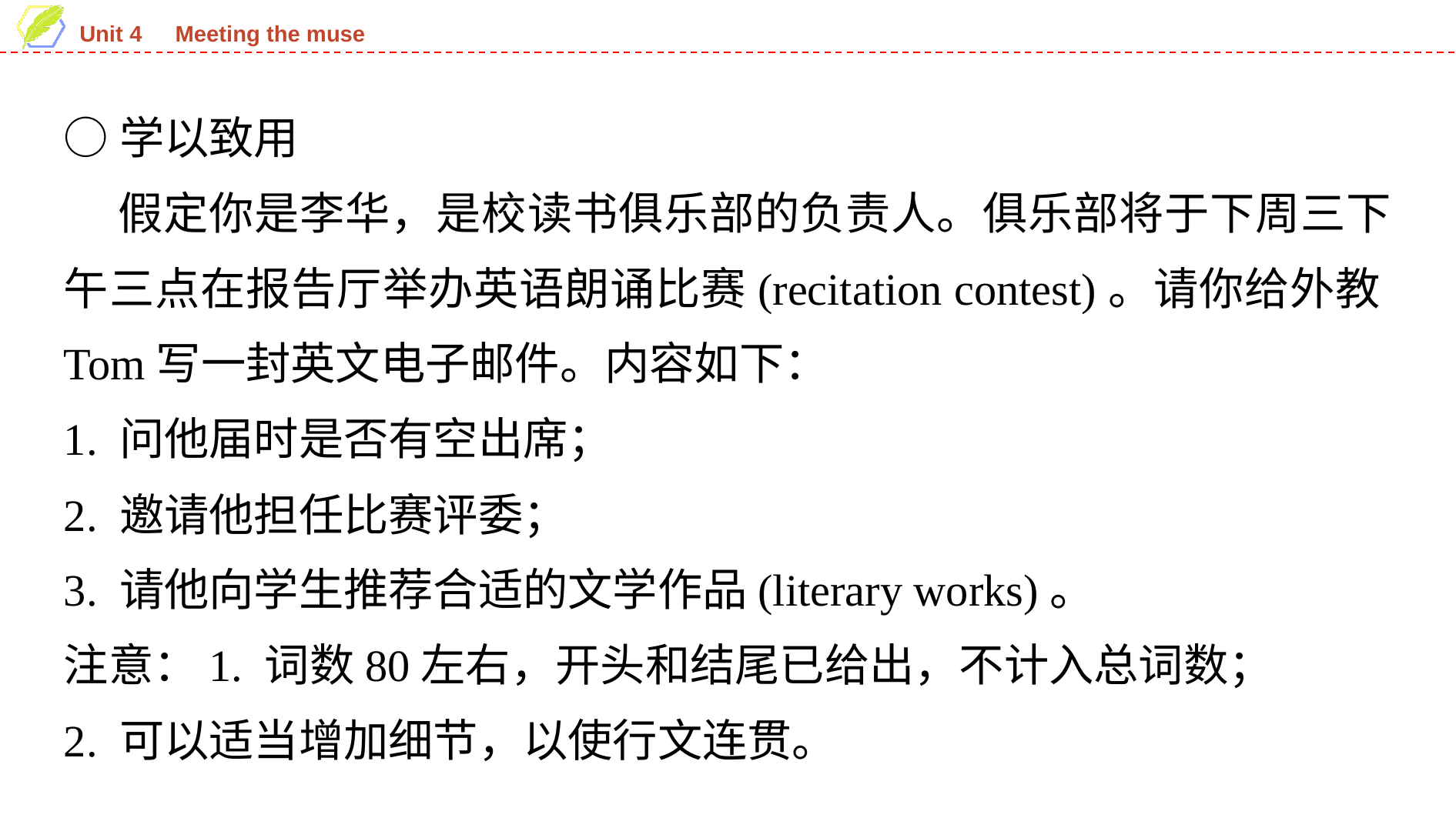

○学以致用
    假定你是李华，是校读书俱乐部的负责人。俱乐部将于下周三下午三点在报告厅举办英语朗诵比赛(recitation contest)。请你给外教Tom写一封英文电子邮件。内容如下：
1. 问他届时是否有空出席；
2. 邀请他担任比赛评委；
3. 请他向学生推荐合适的文学作品(literary works)。
注意：1. 词数80左右，开头和结尾已给出，不计入总词数；
2. 可以适当增加细节，以使行文连贯。